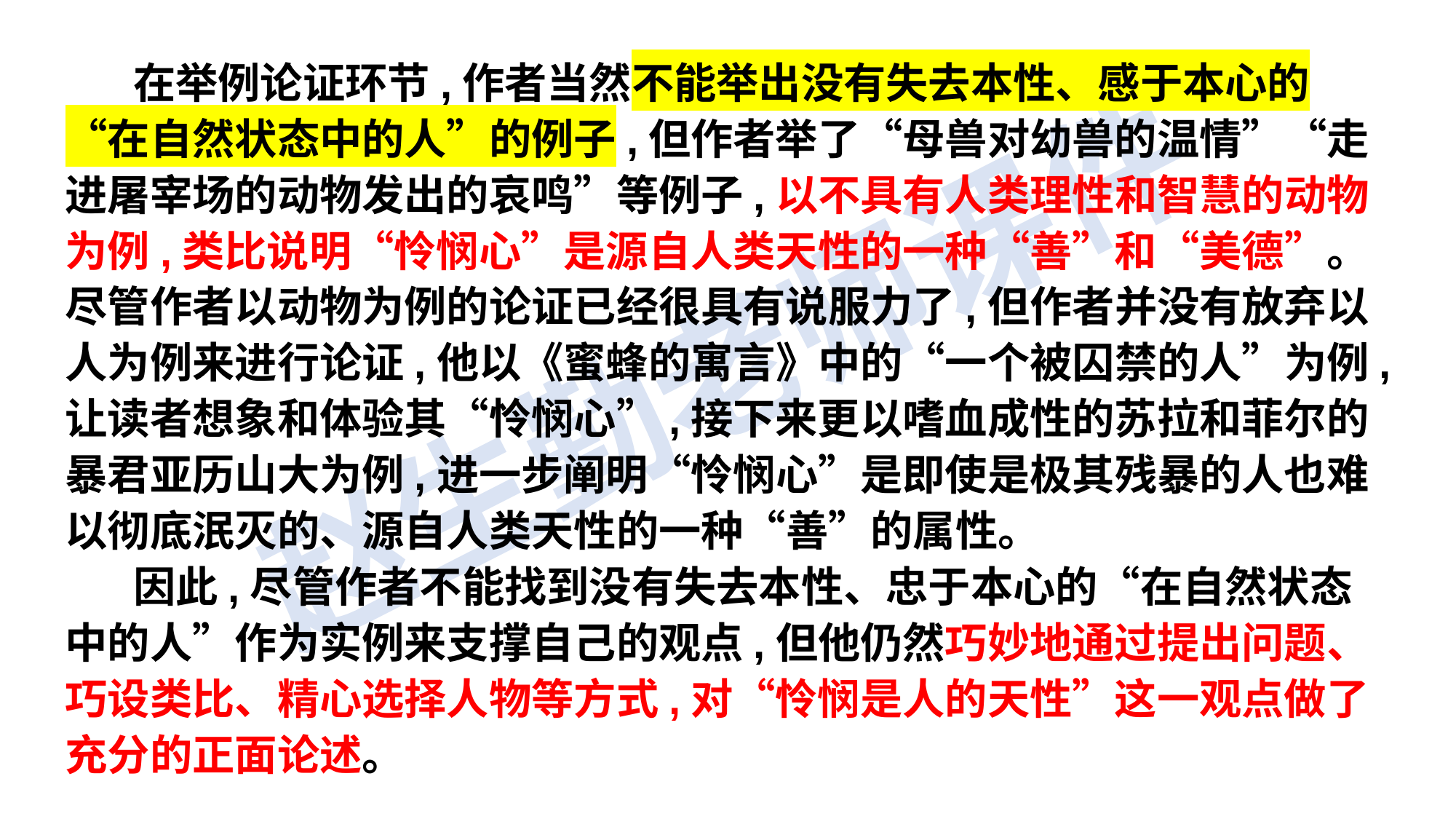

在举例论证环节,作者当然不能举出没有失去本性、感于本心的“在自然状态中的人”的例子,但作者举了“母兽对幼兽的温情”“走进屠宰场的动物发出的哀鸣”等例子,以不具有人类理性和智慧的动物为例,类比说明“怜悯心”是源自人类天性的一种“善”和“美德”。尽管作者以动物为例的论证已经很具有说服力了,但作者并没有放弃以人为例来进行论证,他以《蜜蜂的寓言》中的“一个被囚禁的人”为例,让读者想象和体验其“怜悯心”,接下来更以嗜血成性的苏拉和菲尔的暴君亚历山大为例,进一步阐明“怜悯心”是即使是极其残暴的人也难以彻底泯灭的、源自人类天性的一种“善”的属性。
      因此,尽管作者不能找到没有失去本性、忠于本心的“在自然状态中的人”作为实例来支撑自己的观点,但他仍然巧妙地通过提出问题、巧设类比、精心选择人物等方式,对“怜悯是人的天性”这一观点做了充分的正面论述。